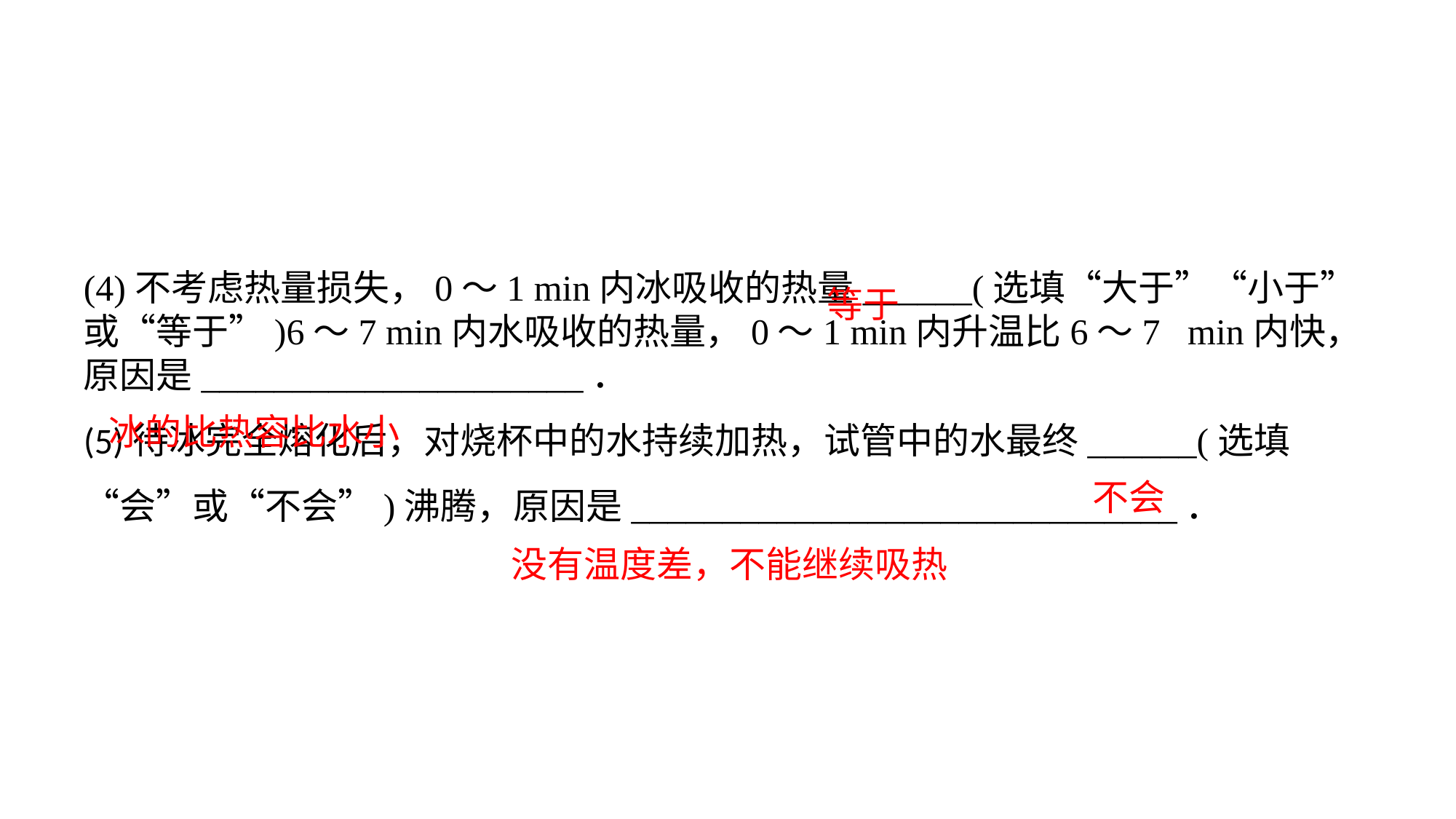

(4)不考虑热量损失，0～1 min内冰吸收的热量______(选填“大于”“小于”或“等于”)6～7 min内水吸收的热量，0～1 min内升温比6～7   min内快，原因是_____________________．(5)待冰完全熔化后，对烧杯中的水持续加热，试管中的水最终______(选填“会”或“不会”)沸腾，原因是______________________________．
等于
冰的比热容比水小
不会
没有温度差，不能继续吸热